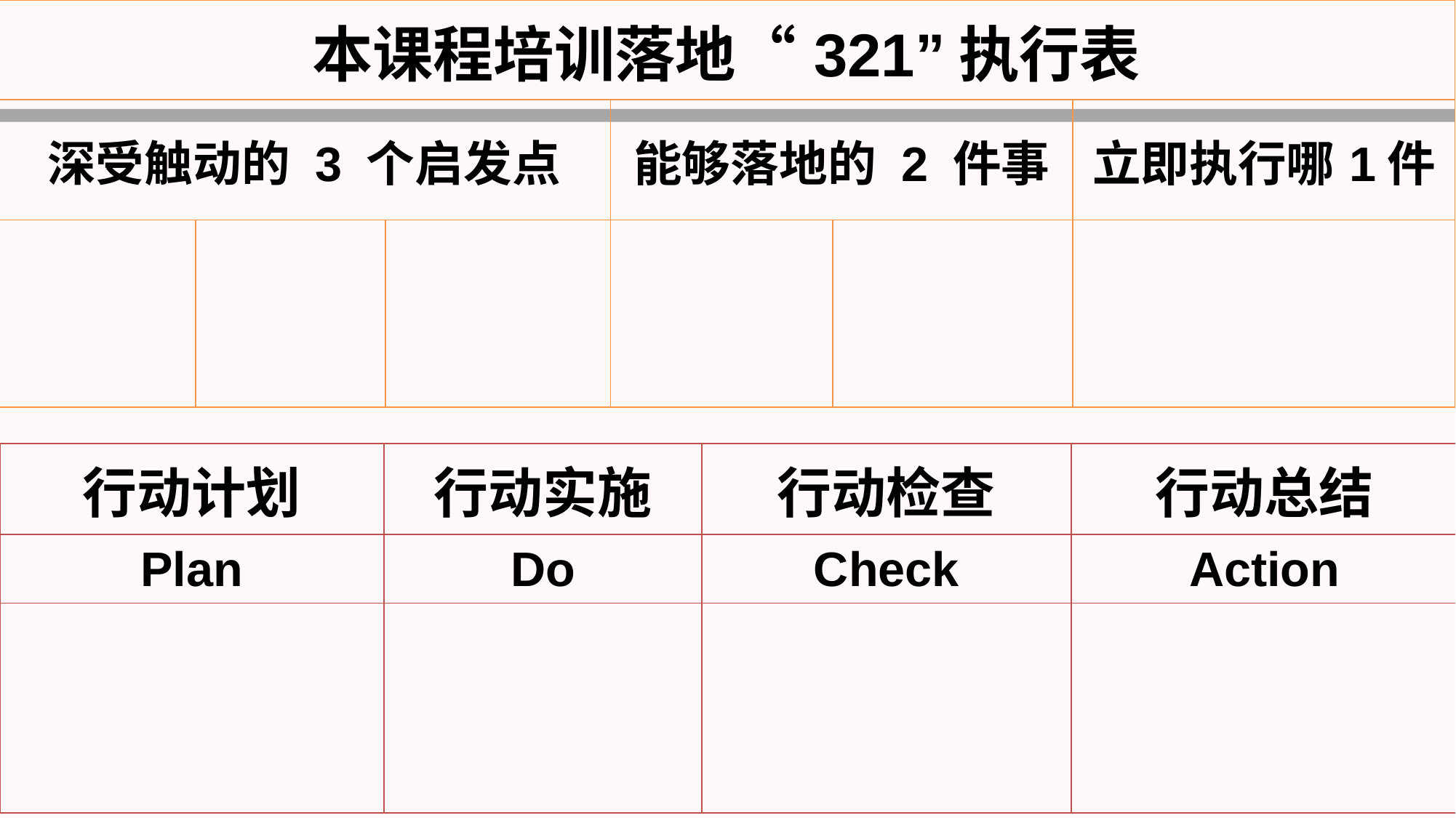

| 本课程培训落地“321”执行表 |  |  |  |  |  |
| --- | --- | --- | --- | --- | --- |
| 深受触动的 3 个启发点 |  |  | 能够落地的 2 件事 |  | 立即执行哪1件 |
|  |  |  |  |  |  |
| 行动计划 | 行动实施 | 行动检查 | 行动总结 |
| --- | --- | --- | --- |
| Plan | Do | Check | Action |
|  |  |  |  |